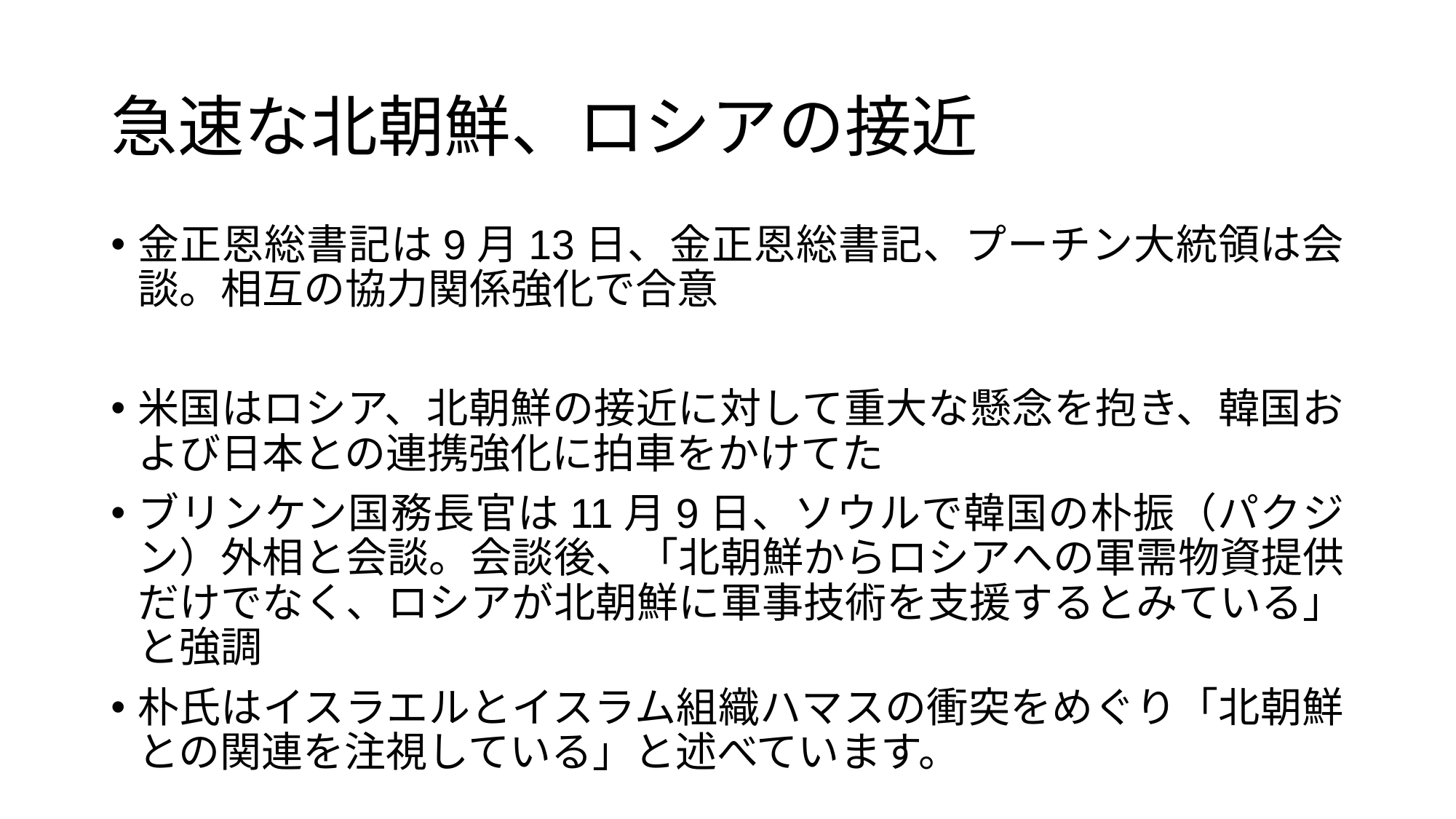

# 急速な北朝鮮、ロシアの接近
金正恩総書記は9月13日、金正恩総書記、プーチン大統領は会談。相互の協力関係強化で合意

米国はロシア、北朝鮮の接近に対して重大な懸念を抱き、韓国および日本との連携強化に拍車をかけてた
ブリンケン国務長官は11月9日、ソウルで韓国の朴振（パクジン）外相と会談。会談後、「北朝鮮からロシアへの軍需物資提供だけでなく、ロシアが北朝鮮に軍事技術を支援するとみている」と強調
朴氏はイスラエルとイスラム組織ハマスの衝突をめぐり「北朝鮮との関連を注視している」と述べています。